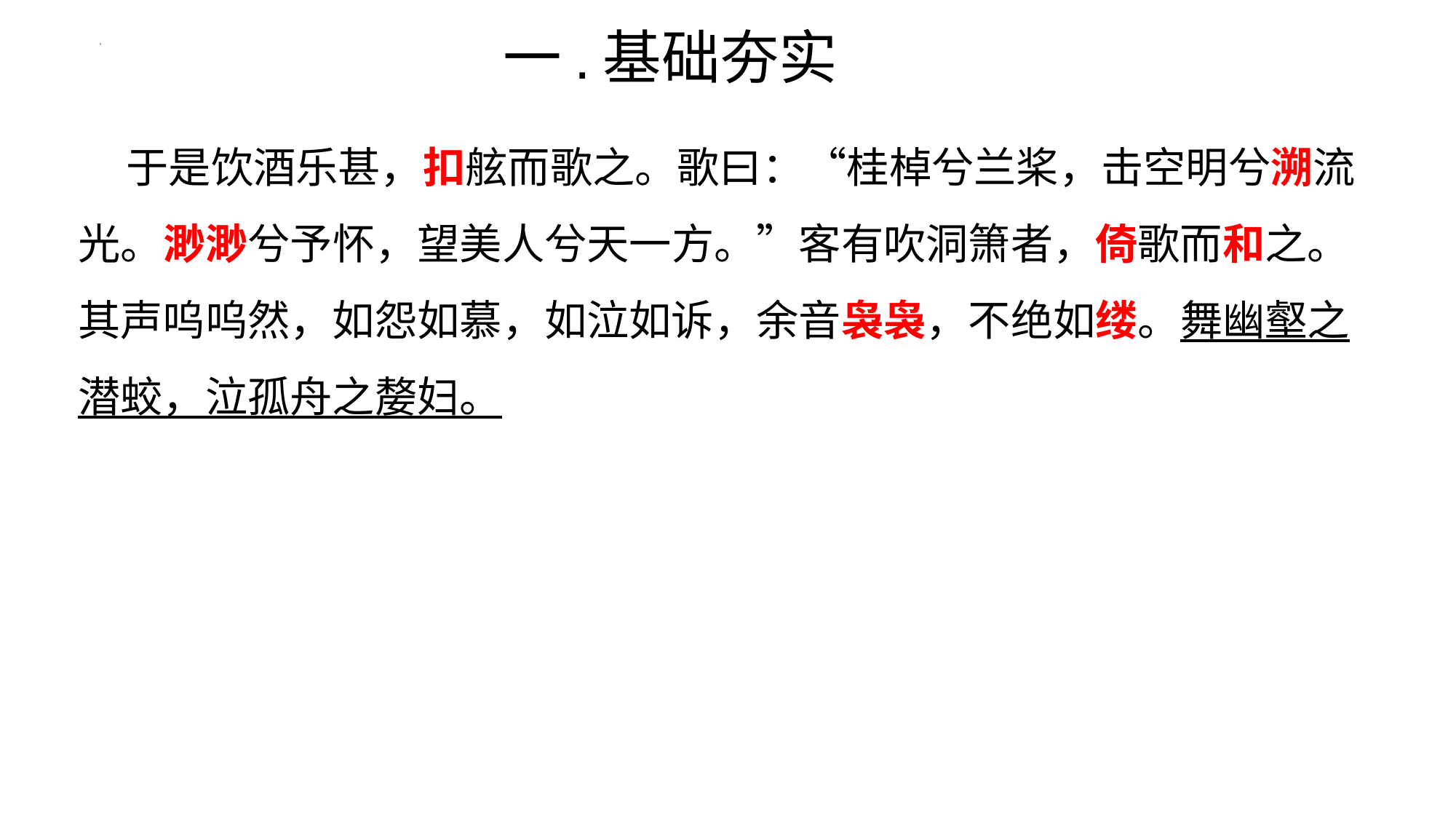

一.基础夯实
    于是饮酒乐甚，扣舷而歌之。歌曰：“桂棹兮兰桨，击空明兮溯流光。渺渺兮予怀，望美人兮天一方。”客有吹洞箫者，倚歌而和之。其声呜呜然，如怨如慕，如泣如诉，余音袅袅，不绝如缕。舞幽壑之潜蛟，泣孤舟之嫠妇。